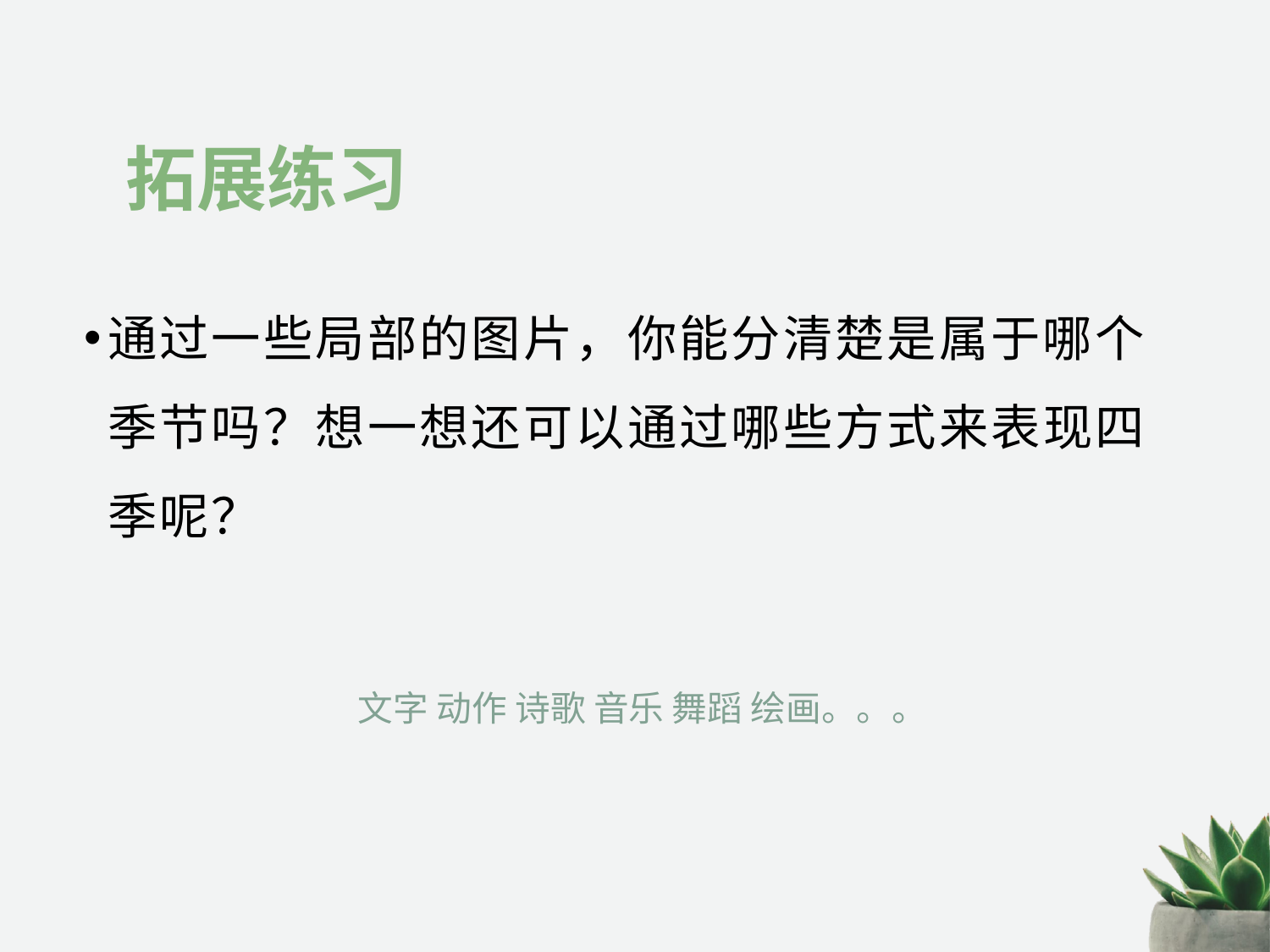

拓展练习
通过一些局部的图片，你能分清楚是属于哪个季节吗？想一想还可以通过哪些方式来表现四季呢？
文字 动作 诗歌 音乐 舞蹈 绘画。。。